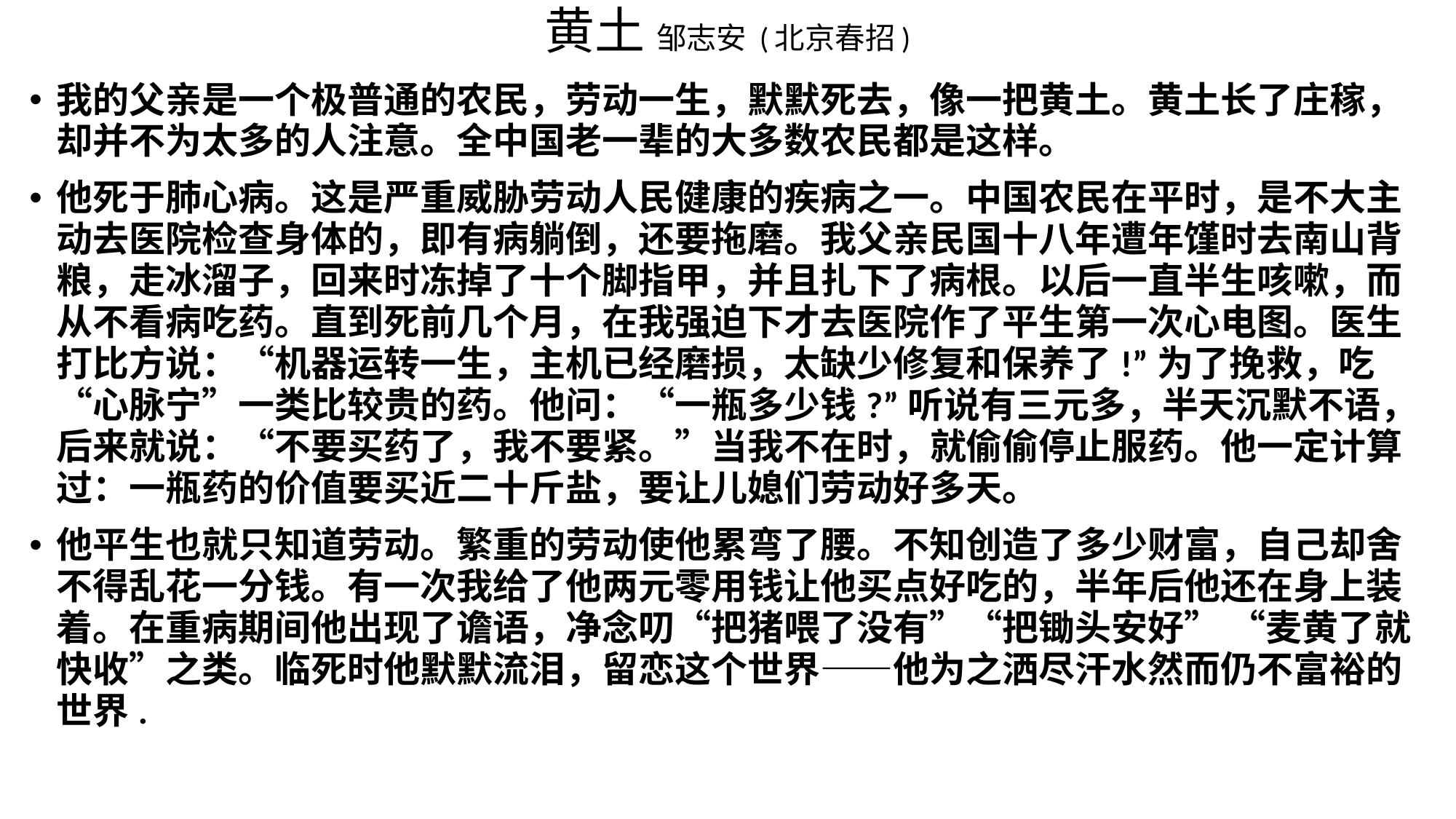

# 黄土 邹志安 (北京春招)
我的父亲是一个极普通的农民，劳动一生，默默死去，像一把黄土。黄土长了庄稼，却并不为太多的人注意。全中国老一辈的大多数农民都是这样。
他死于肺心病。这是严重威胁劳动人民健康的疾病之一。中国农民在平时，是不大主动去医院检查身体的，即有病躺倒，还要拖磨。我父亲民国十八年遭年馑时去南山背粮，走冰溜子，回来时冻掉了十个脚指甲，并且扎下了病根。以后一直半生咳嗽，而从不看病吃药。直到死前几个月，在我强迫下才去医院作了平生第一次心电图。医生打比方说：“机器运转一生，主机已经磨损，太缺少修复和保养了!”为了挽救，吃“心脉宁”一类比较贵的药。他问：“一瓶多少钱?”听说有三元多，半天沉默不语，后来就说：“不要买药了，我不要紧。”当我不在时，就偷偷停止服药。他一定计算过：一瓶药的价值要买近二十斤盐，要让儿媳们劳动好多天。
他平生也就只知道劳动。繁重的劳动使他累弯了腰。不知创造了多少财富，自己却舍不得乱花一分钱。有一次我给了他两元零用钱让他买点好吃的，半年后他还在身上装着。在重病期间他出现了谵语，净念叨“把猪喂了没有”“把锄头安好” “麦黄了就快收”之类。临死时他默默流泪，留恋这个世界——他为之洒尽汗水然而仍不富裕的世界.